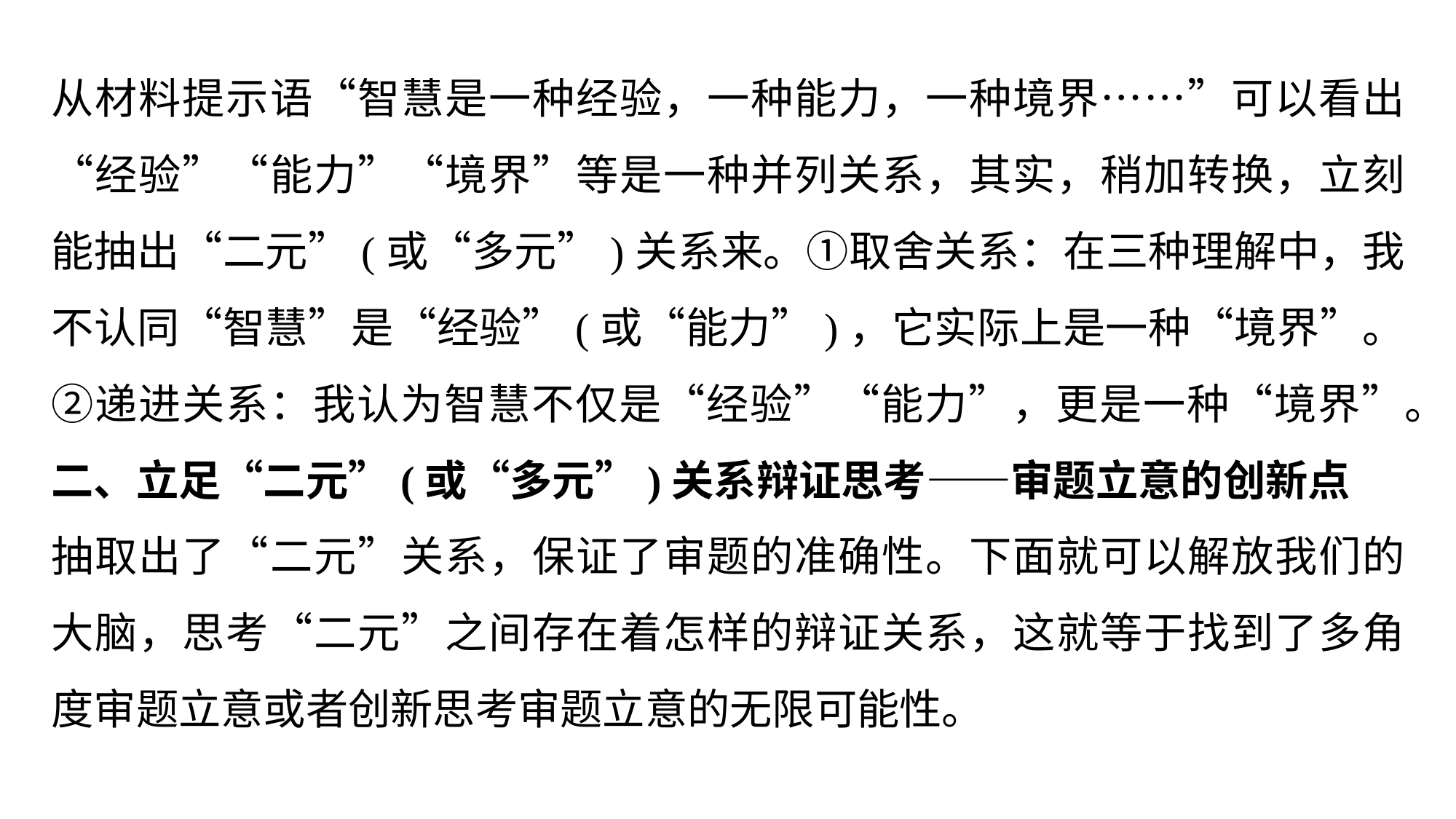

从材料提示语“智慧是一种经验，一种能力，一种境界……”可以看出“经验”“能力”“境界”等是一种并列关系，其实，稍加转换，立刻能抽出“二元”(或“多元”)关系来。①取舍关系：在三种理解中，我不认同“智慧”是“经验”(或“能力”)，它实际上是一种“境界”。②递进关系：我认为智慧不仅是“经验”“能力”，更是一种“境界”。
二、立足“二元”(或“多元”)关系辩证思考——审题立意的创新点
抽取出了“二元”关系，保证了审题的准确性。下面就可以解放我们的大脑，思考“二元”之间存在着怎样的辩证关系，这就等于找到了多角度审题立意或者创新思考审题立意的无限可能性。